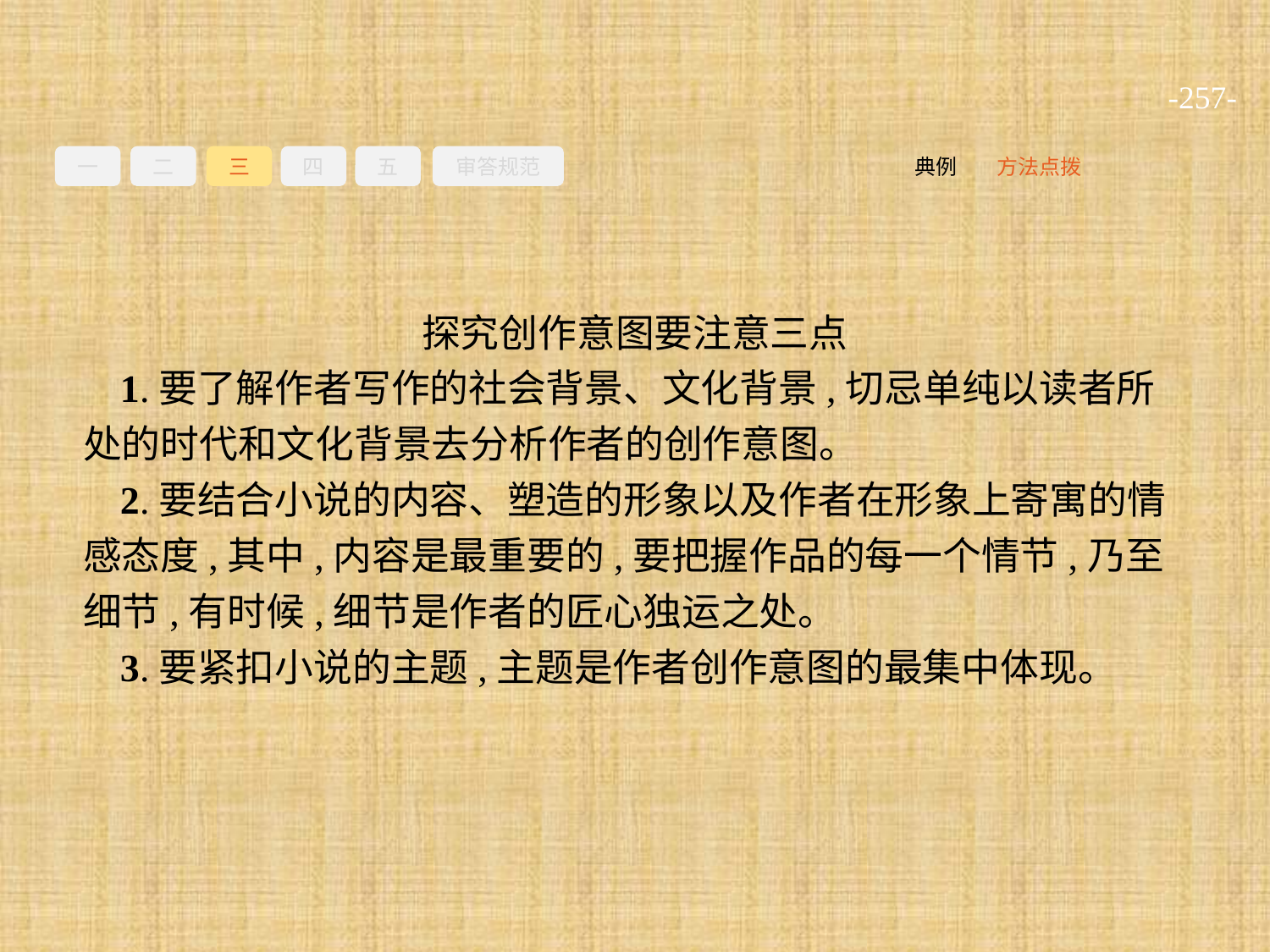

-257-
一
二
三
四
五
审答规范
方法点拨
典例
探究创作意图要注意三点
1.要了解作者写作的社会背景、文化背景,切忌单纯以读者所处的时代和文化背景去分析作者的创作意图。
2.要结合小说的内容、塑造的形象以及作者在形象上寄寓的情感态度,其中,内容是最重要的,要把握作品的每一个情节,乃至细节,有时候,细节是作者的匠心独运之处。
3.要紧扣小说的主题,主题是作者创作意图的最集中体现。